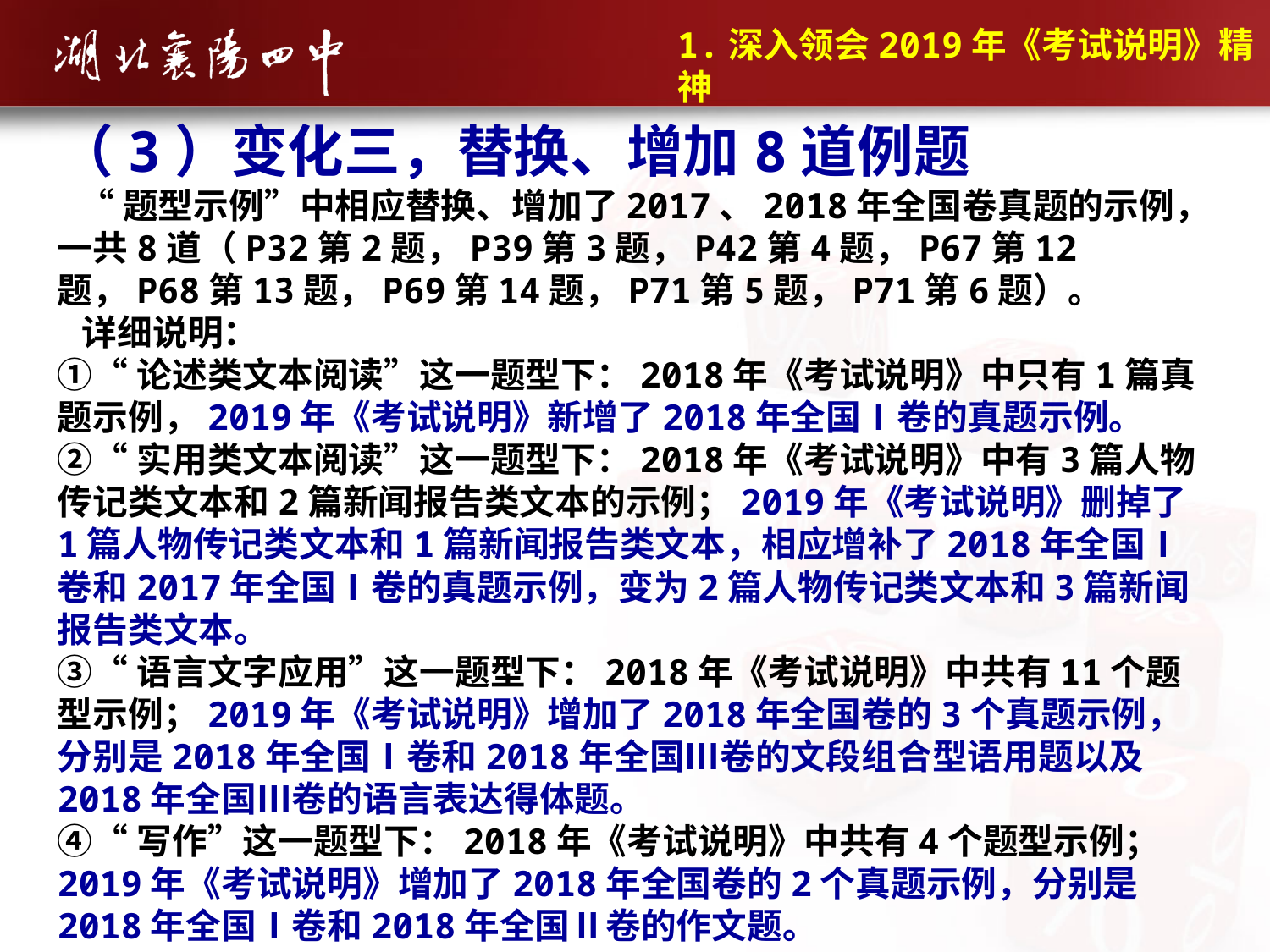

1.深入领会2019年《考试说明》精神
（3）变化三，替换、增加8道例题
   “题型示例”中相应替换、增加了2017、2018年全国卷真题的示例，一共8道（P32第2题，P39第3题，P42第4题，P67第12题，P68第13题，P69第14题，P71第5题，P71第6题）。
  详细说明：
①“论述类文本阅读”这一题型下：2018年《考试说明》中只有1篇真题示例，2019年《考试说明》新增了2018年全国Ⅰ卷的真题示例。
②“实用类文本阅读”这一题型下：2018年《考试说明》中有3篇人物传记类文本和2篇新闻报告类文本的示例；2019年《考试说明》删掉了1篇人物传记类文本和1篇新闻报告类文本，相应增补了2018年全国Ⅰ卷和2017年全国Ⅰ卷的真题示例，变为2篇人物传记类文本和3篇新闻报告类文本。
③“语言文字应用”这一题型下：2018年《考试说明》中共有11个题型示例；2019年《考试说明》增加了2018年全国卷的3个真题示例，分别是2018年全国Ⅰ卷和2018年全国Ⅲ卷的文段组合型语用题以及2018年全国Ⅲ卷的语言表达得体题。
④“写作”这一题型下：2018年《考试说明》中共有4个题型示例；2019年《考试说明》增加了2018年全国卷的2个真题示例，分别是2018年全国Ⅰ卷和2018年全国Ⅱ卷的作文题。